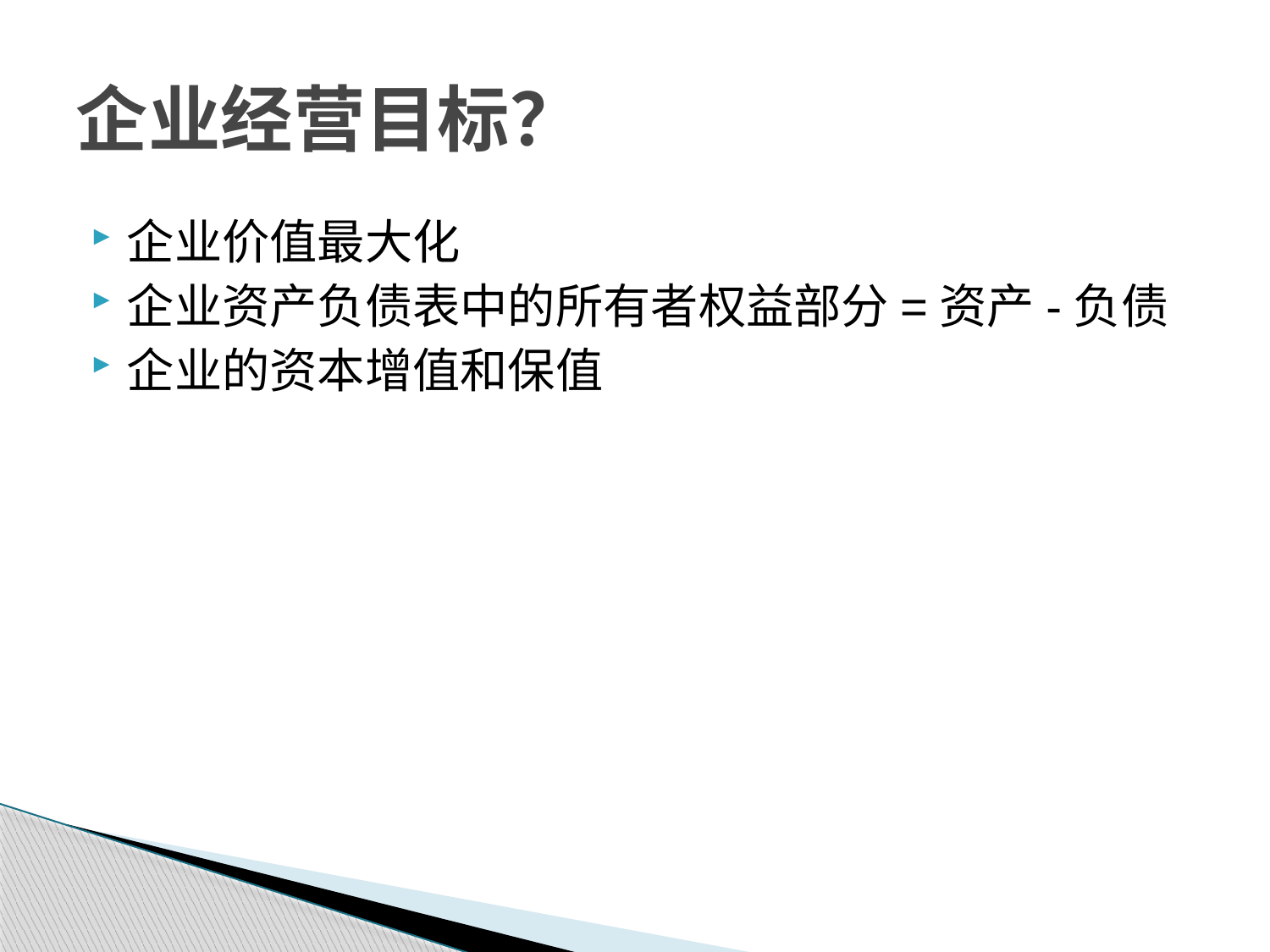

# 企业经营目标？
企业价值最大化
企业资产负债表中的所有者权益部分=资产-负债
企业的资本增值和保值